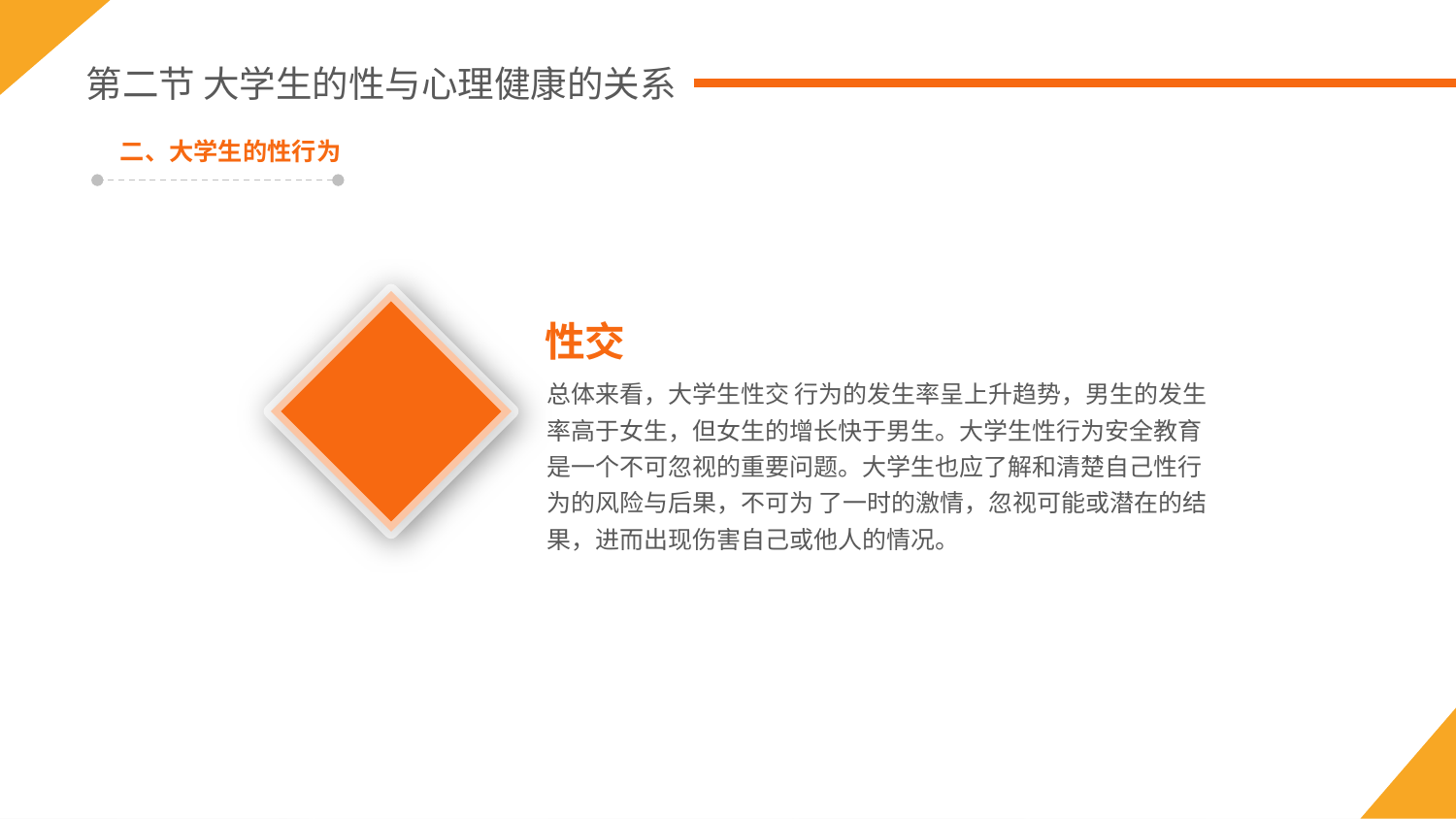

第二节 大学生的性与心理健康的关系
二、大学生的性行为

性交
总体来看，大学生性交 行为的发生率呈上升趋势，男生的发生率高于女生，但女生的增长快于男生。大学生性行为安全教育是一个不可忽视的重要问题。大学生也应了解和清楚自己性行为的风险与后果，不可为 了一时的激情，忽视可能或潜在的结果，进而出现伤害自己或他人的情况。